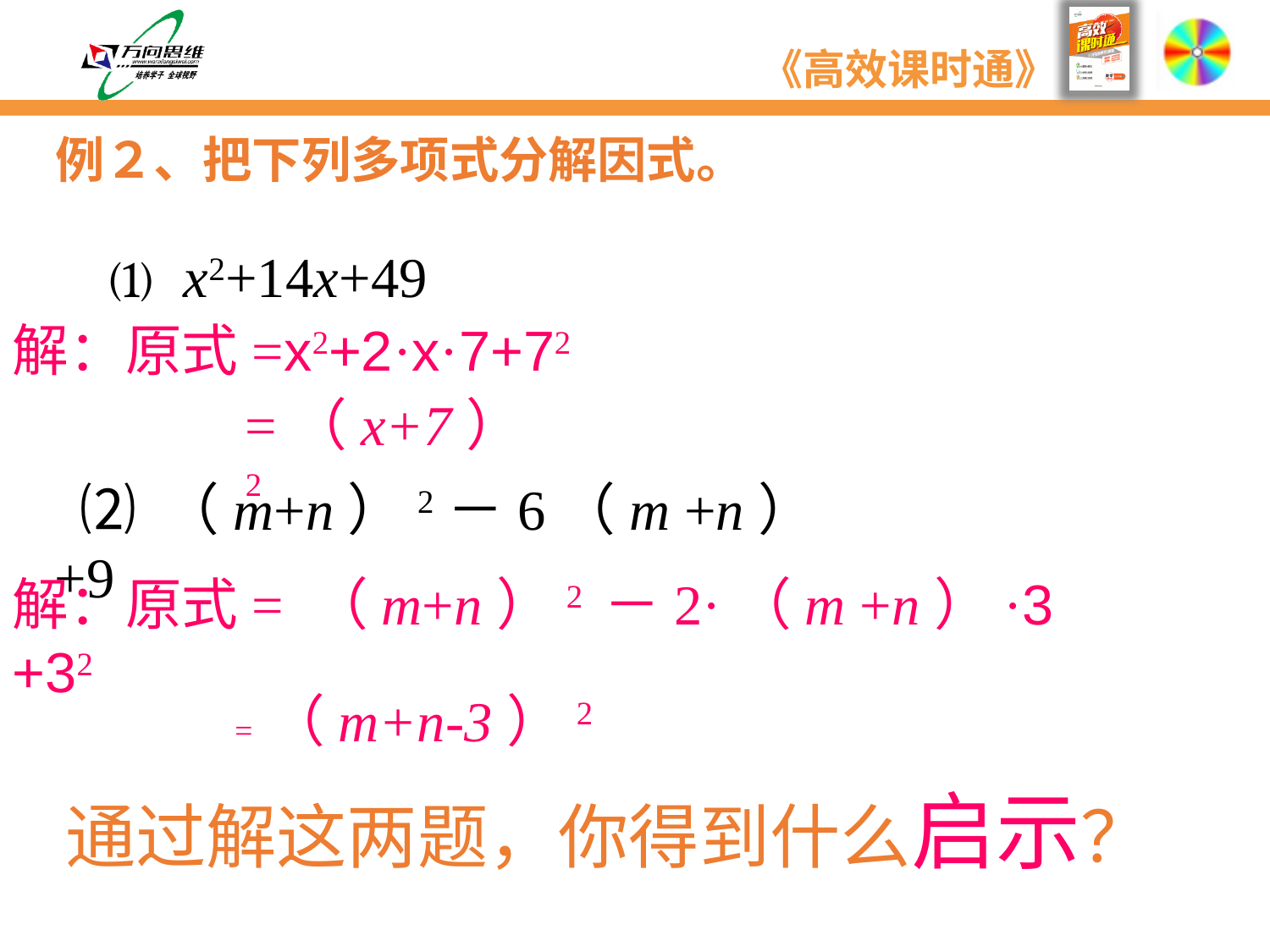

# 例２、把下列多项式分解因式。
⑴  x2+14x+49
解：原式=x2+2·x·7+72
=（x+7）2
  ⑵ （m+n）2－6（m +n）+9
解：原式= （m+n）2 －2·（m +n）·3 +32
= （m+n-3）2

通过解这两题，你得到什么启示？